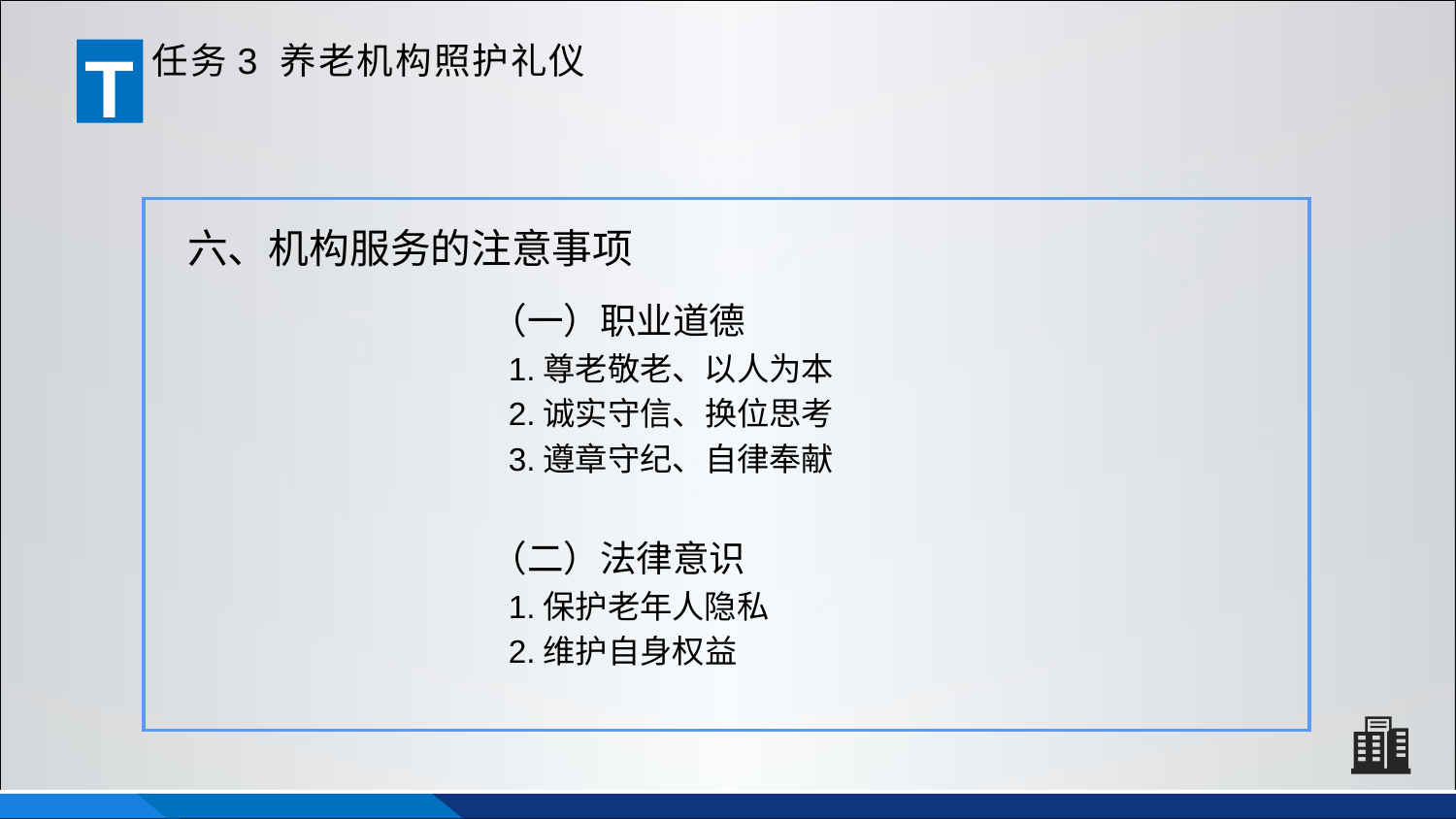

T
任务3 养老机构照护礼仪

六、机构服务的注意事项
（一）职业道德
  1.尊老敬老、以人为本
  2.诚实守信、换位思考
  3.遵章守纪、自律奉献

（二）法律意识
  1.保护老年人隐私
  2.维护自身权益